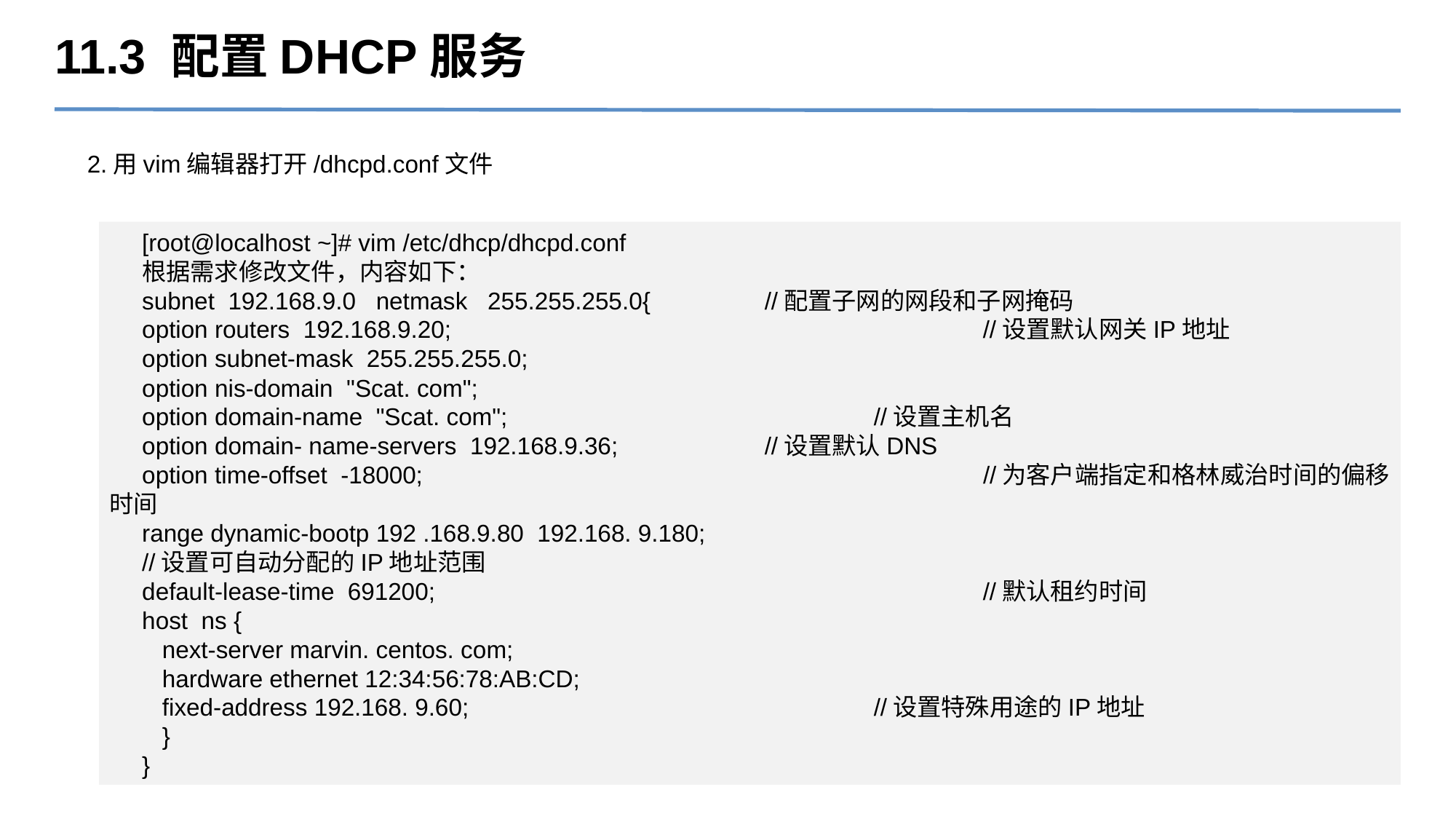

11.3 配置DHCP服务
2.用vim编辑器打开/dhcpd.conf文件
[root@localhost ~]# vim /etc/dhcp/dhcpd.conf
根据需求修改文件，内容如下：
subnet  192.168.9.0   netmask   255.255.255.0{    	//配置子网的网段和子网掩码
option routers  192.168.9.20; 					//设置默认网关IP地址
option subnet-mask  255.255.255.0;
option nis-domain  "Scat. com";
option domain-name  "Scat. com";  				//设置主机名
option domain- name-servers  192.168.9.36;   		//设置默认DNS
option time-offset  -18000; 						//为客户端指定和格林威治时间的偏移时间
range dynamic-bootp 192 .168.9.80  192.168. 9.180;
//设置可自动分配的IP地址范围
default-lease-time  691200;  					//默认租约时间
host  ns {
   next-server marvin. centos. com;
   hardware ethernet 12:34:56:78:AB:CD;
   fixed-address 192.168. 9.60;      				//设置特殊用途的IP地址
   }
}